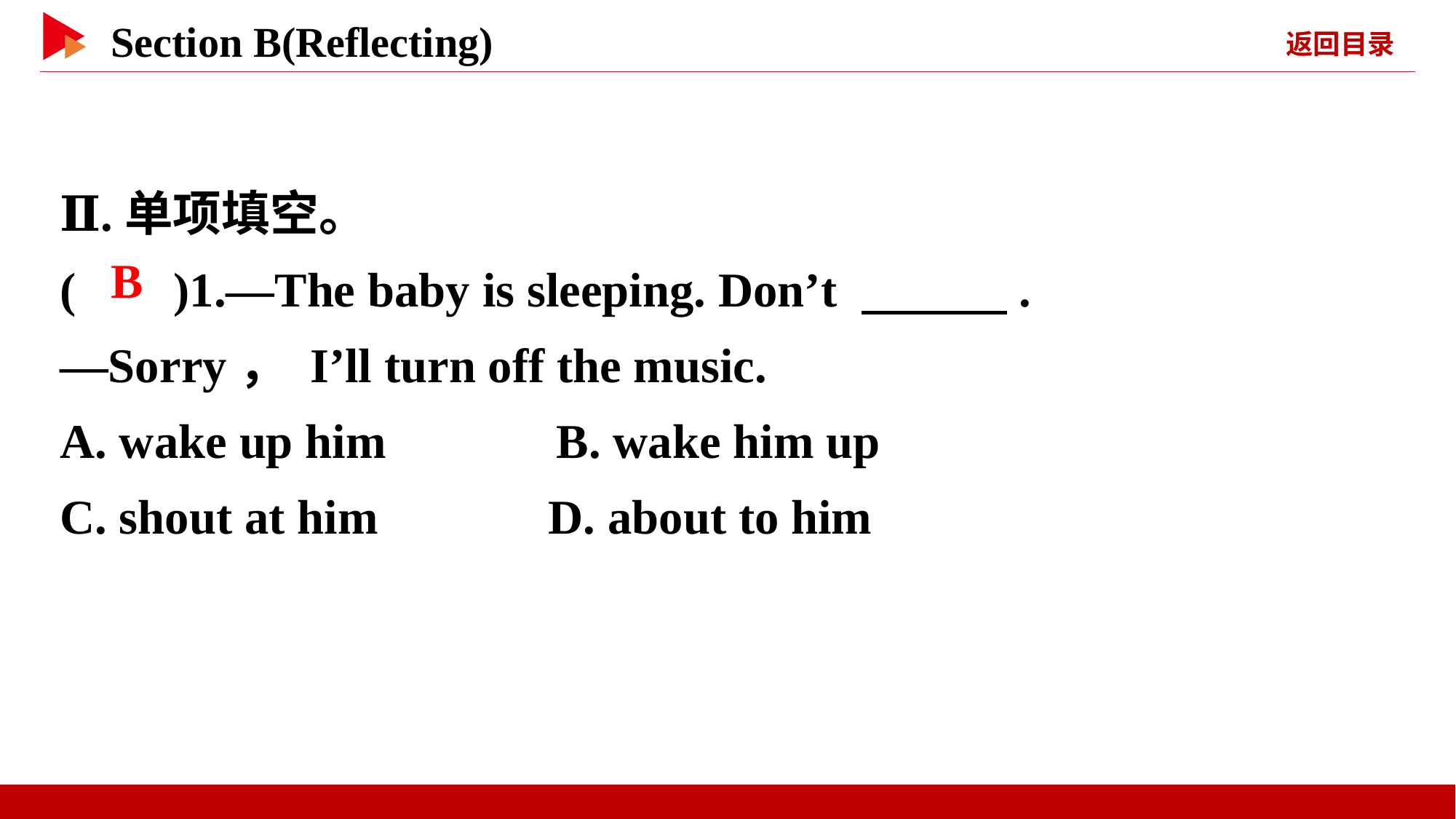

Ⅱ.单项填空。
(        )1.—The baby is sleeping. Don’t 　　　.
—Sorry， I’ll turn off the music.
A. wake up him              B. wake him up
C. shout at him              D. about to him
   B